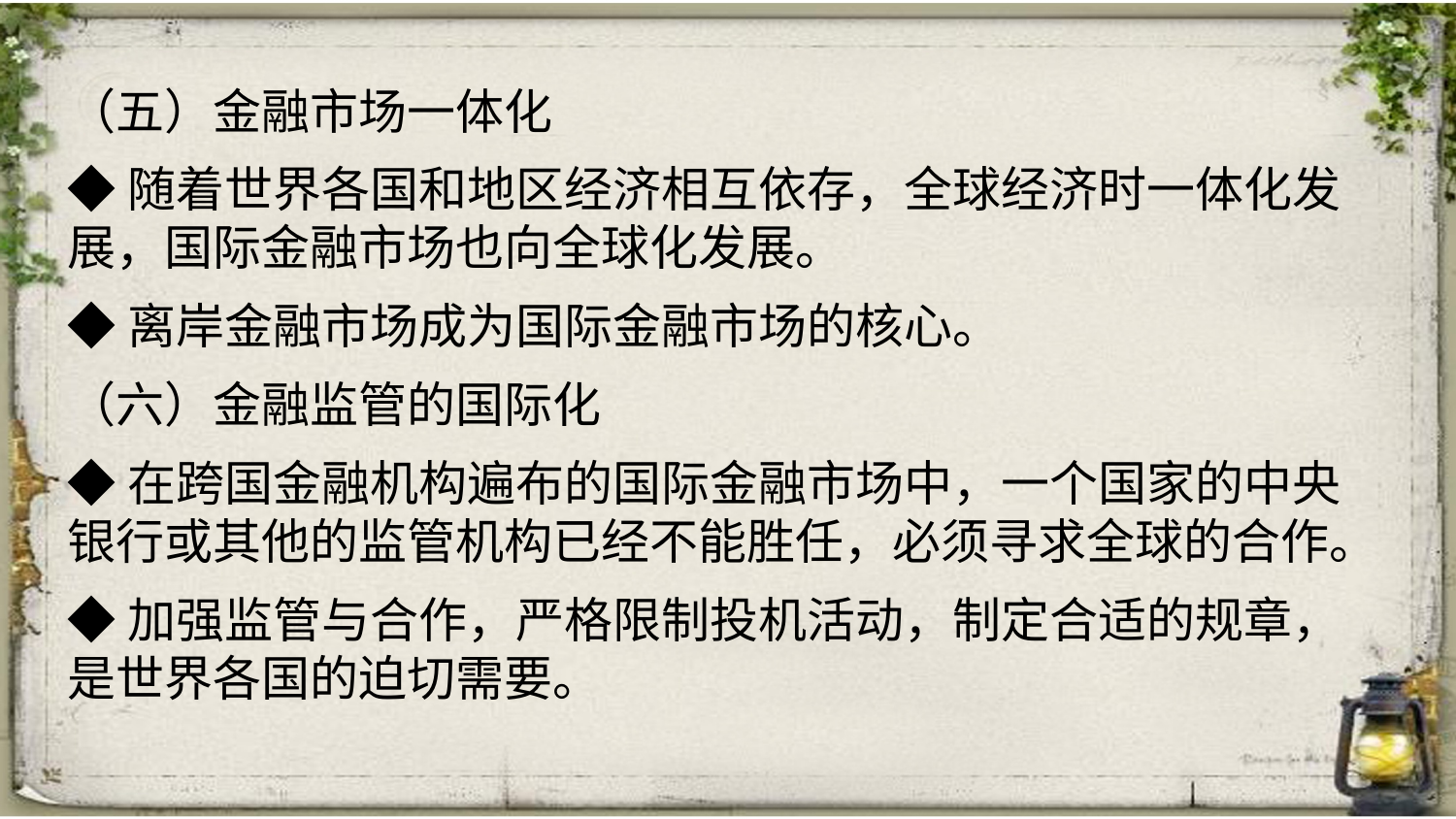

（五）金融市场一体化
◆随着世界各国和地区经济相互依存，全球经济时一体化发展，国际金融市场也向全球化发展。
◆离岸金融市场成为国际金融市场的核心。
（六）金融监管的国际化
◆在跨国金融机构遍布的国际金融市场中，一个国家的中央银行或其他的监管机构已经不能胜任，必须寻求全球的合作。
◆加强监管与合作，严格限制投机活动，制定合适的规章，是世界各国的迫切需要。